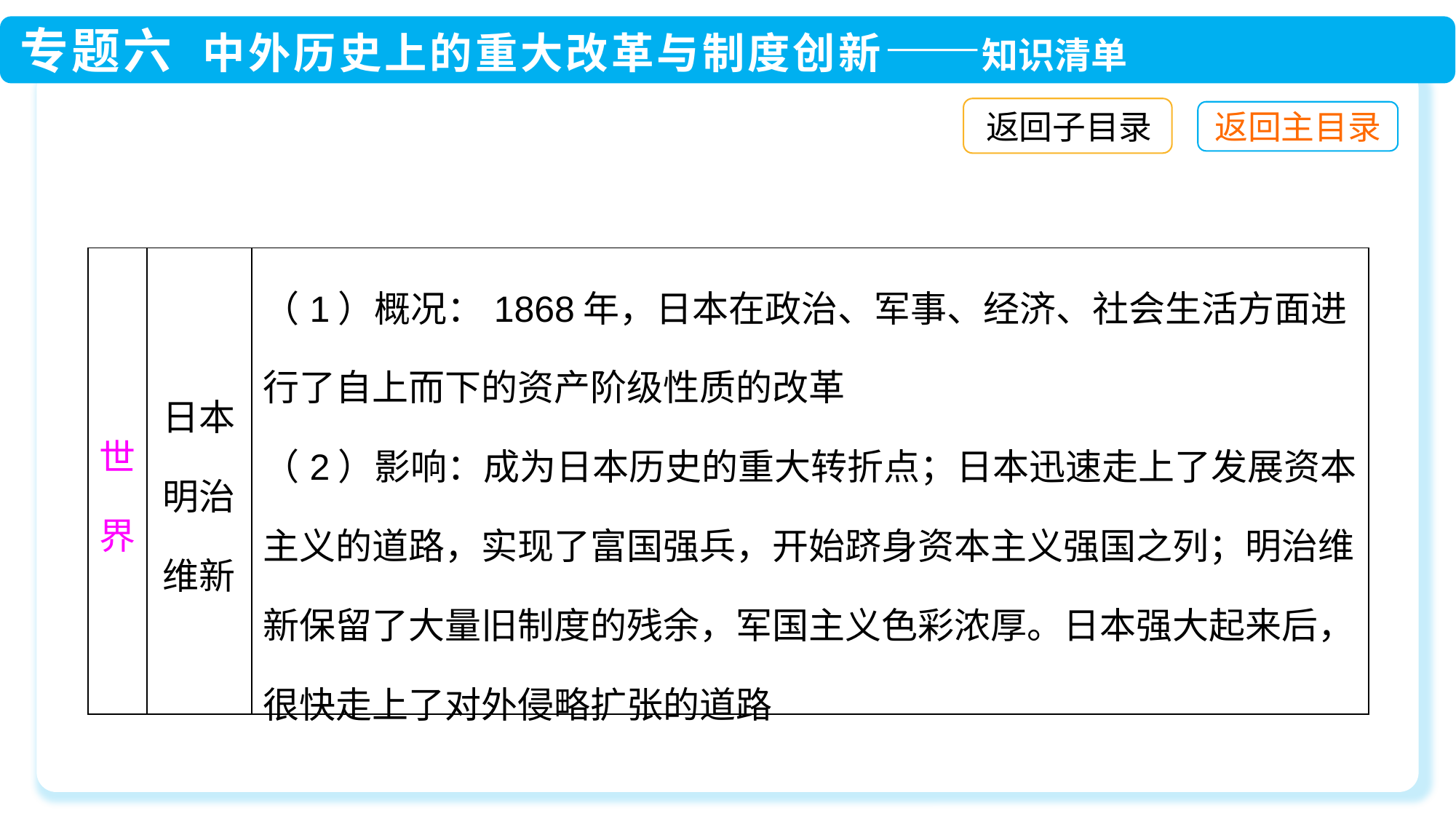

返回子目录
| 世界 | 日本明治维新 | （1）概况：1868年，日本在政治、军事、经济、社会生活方面进行了自上而下的资产阶级性质的改革 （2）影响：成为日本历史的重大转折点；日本迅速走上了发展资本主义的道路，实现了富国强兵，开始跻身资本主义强国之列；明治维新保留了大量旧制度的残余，军国主义色彩浓厚。日本强大起来后，很快走上了对外侵略扩张的道路 |
| --- | --- | --- |